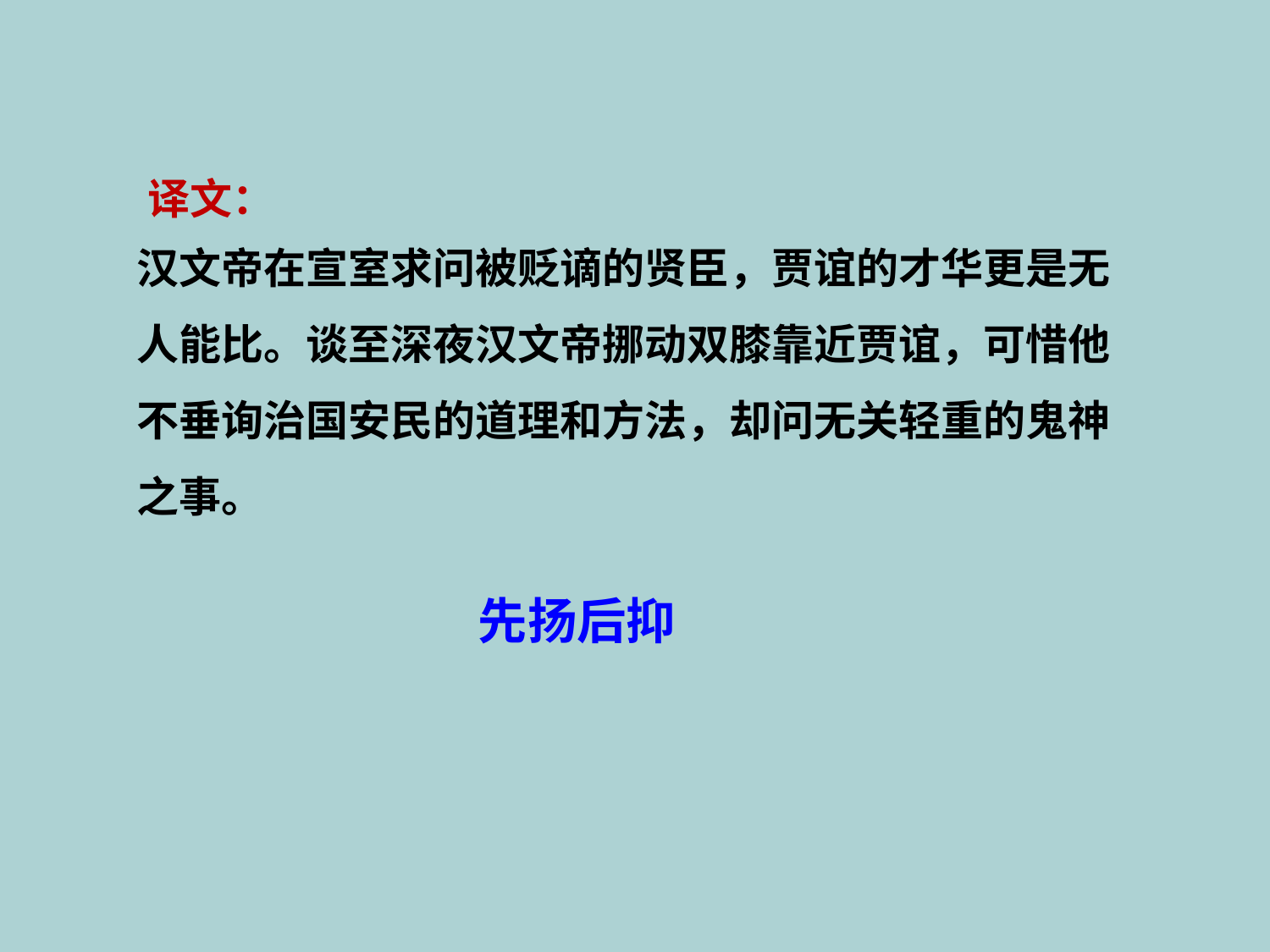

译文：
汉文帝在宣室求问被贬谪的贤臣，贾谊的才华更是无人能比。谈至深夜汉文帝挪动双膝靠近贾谊，可惜他不垂询治国安民的道理和方法，却问无关轻重的鬼神之事。
先扬后抑